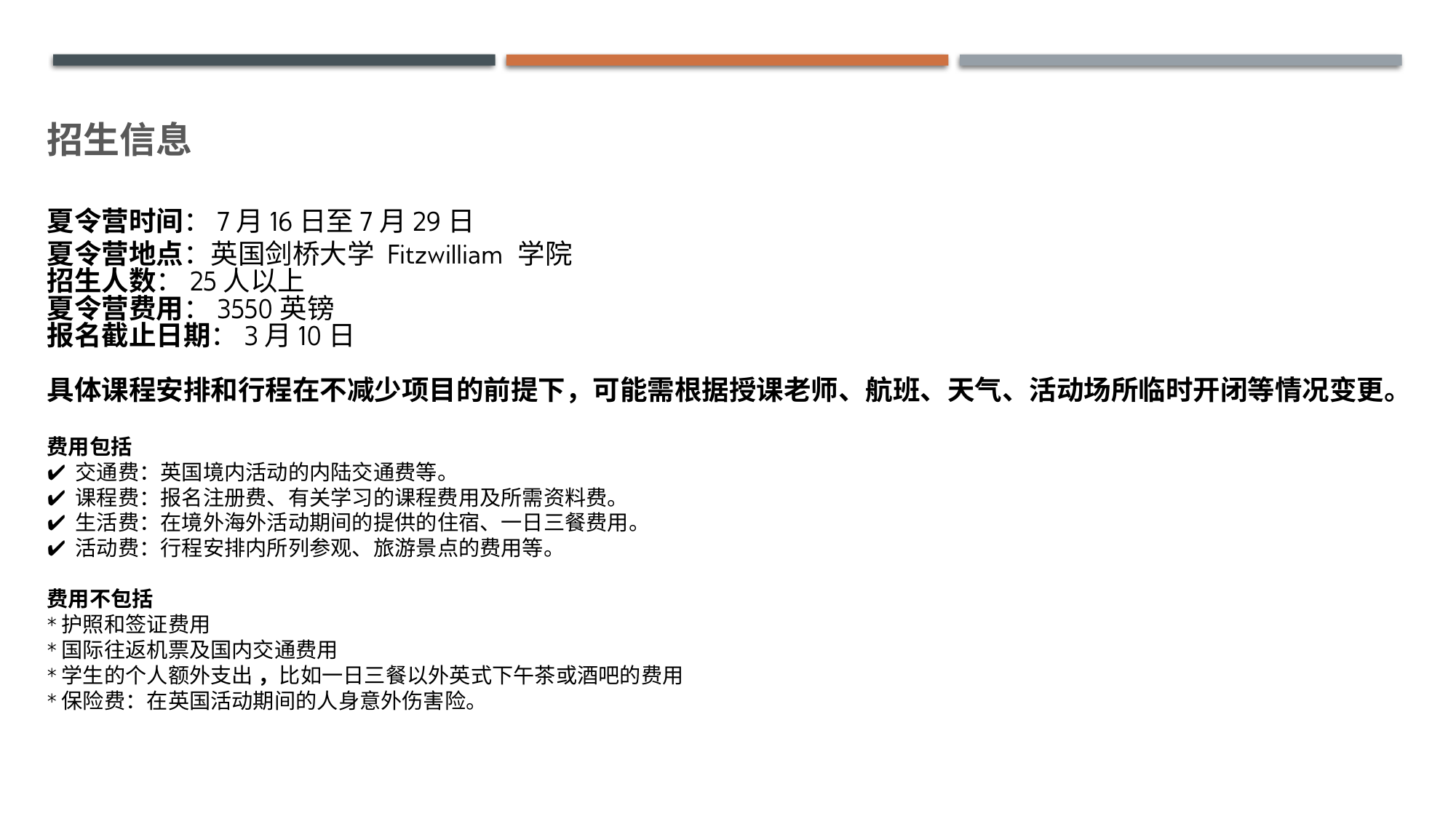

招生信息

夏令营时间：7月16日至7月29日
夏令营地点：英国剑桥大学 Fitzwilliam 学院
招生人数：25人以上
夏令营费用：3550英镑
报名截止日期：3月10日

具体课程安排和行程在不减少项目的前提下，可能需根据授课老师、航班、天气、活动场所临时开闭等情况变更。

费用包括
✔ 交通费：英国境内活动的内陆交通费等。
✔ 课程费：报名注册费、有关学习的课程费用及所需资料费。
✔ 生活费：在境外海外活动期间的提供的住宿、一日三餐费用。
✔ 活动费：行程安排内所列参观、旅游景点的费用等。

费用不包括
*护照和签证费用
*国际往返机票及国内交通费用
*学生的个人额外支出 ，比如一日三餐以外英式下午茶或酒吧的费用
*保险费：在英国活动期间的人身意外伤害险。